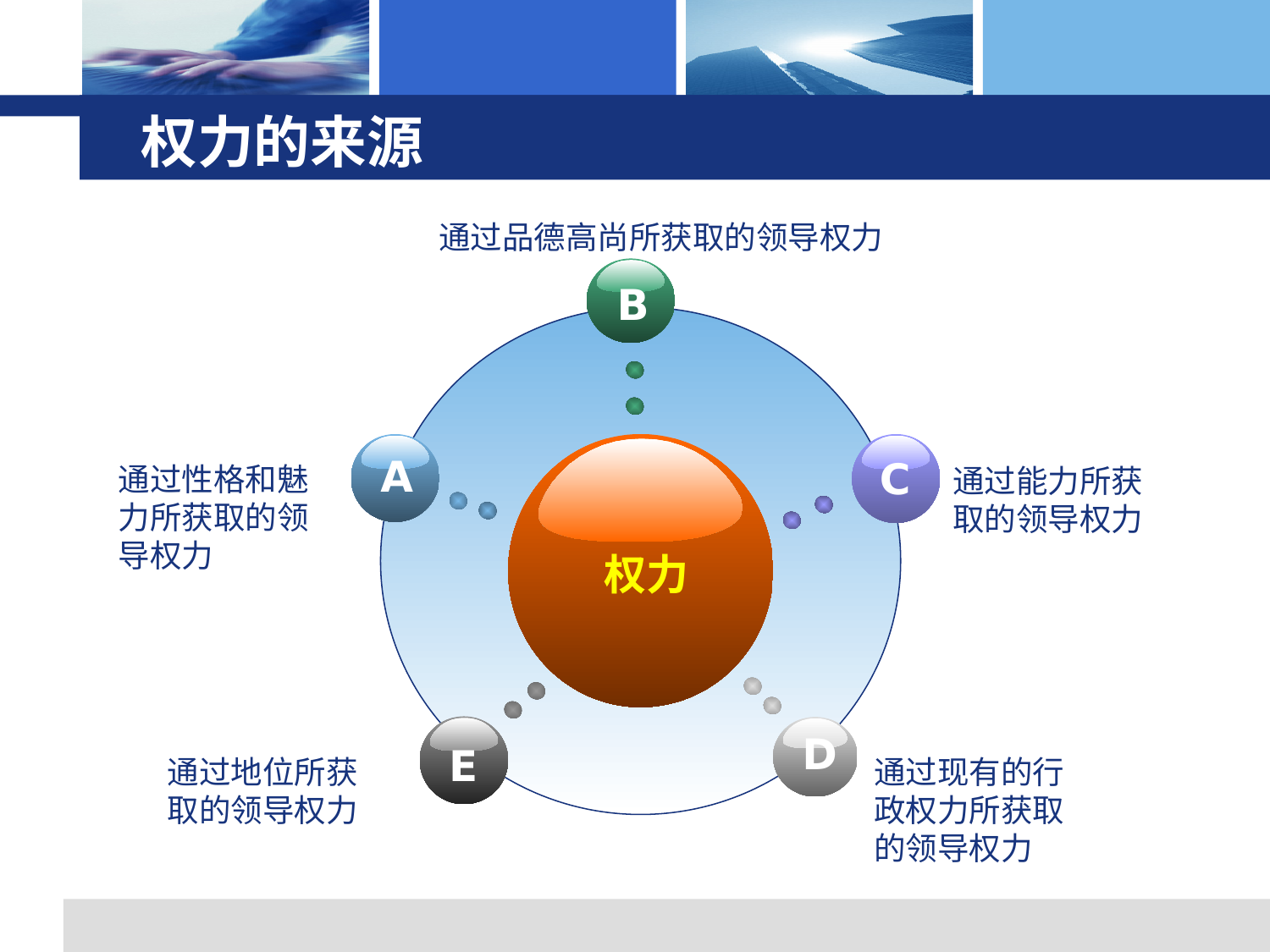

# 权力的来源
通过品德高尚所获取的领导权力

B

A

C
通过性格和魅力所获取的领导权力
通过能力所获取的领导权力

权力

E

D
通过地位所获取的领导权力
通过现有的行政权力所获取的领导权力